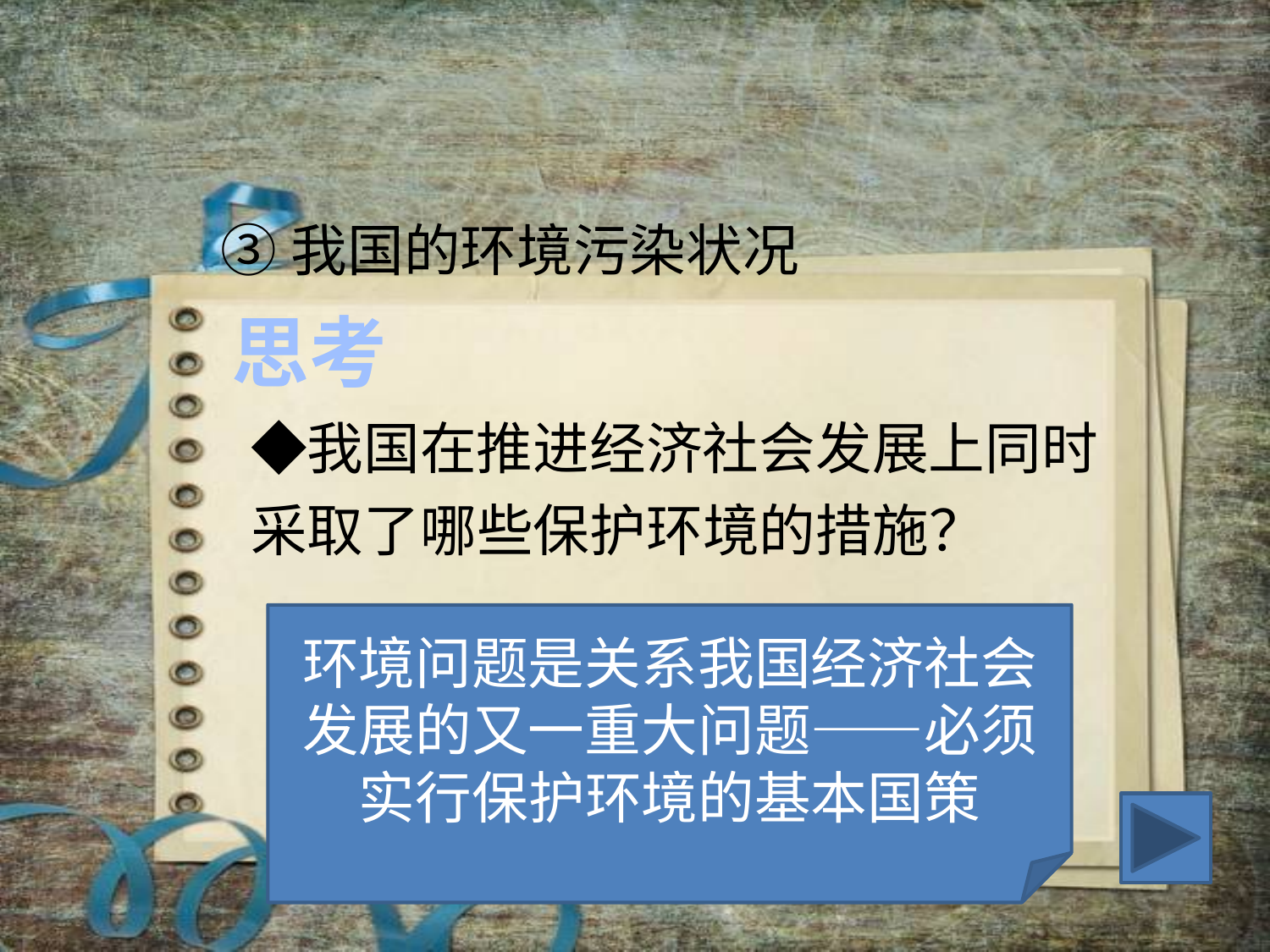

③我国的环境污染状况
思考
◆我国在推进经济社会发展上同时采取了哪些保护环境的措施？
环境问题是关系我国经济社会发展的又一重大问题——必须实行保护环境的基本国策